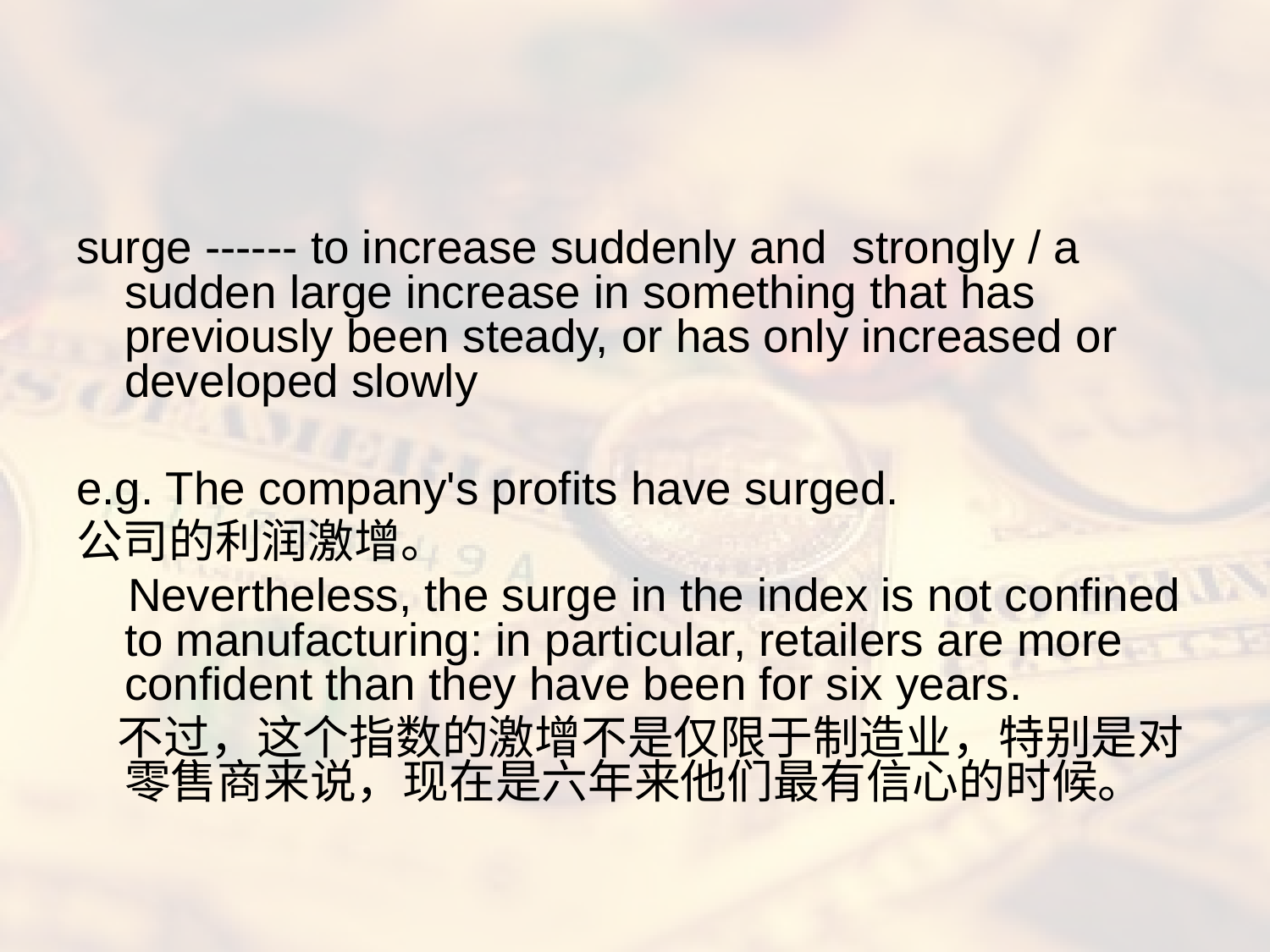

#
surge ------ to increase suddenly and  strongly / a sudden large increase in something that has previously been steady, or has only increased or developed slowly

e.g. The company's profits have surged.
公司的利润激增。
    Nevertheless, the surge in the index is not confined to manufacturing: in particular, retailers are more confident than they have been for six years.
   不过，这个指数的激增不是仅限于制造业，特别是对零售商来说，现在是六年来他们最有信心的时候。